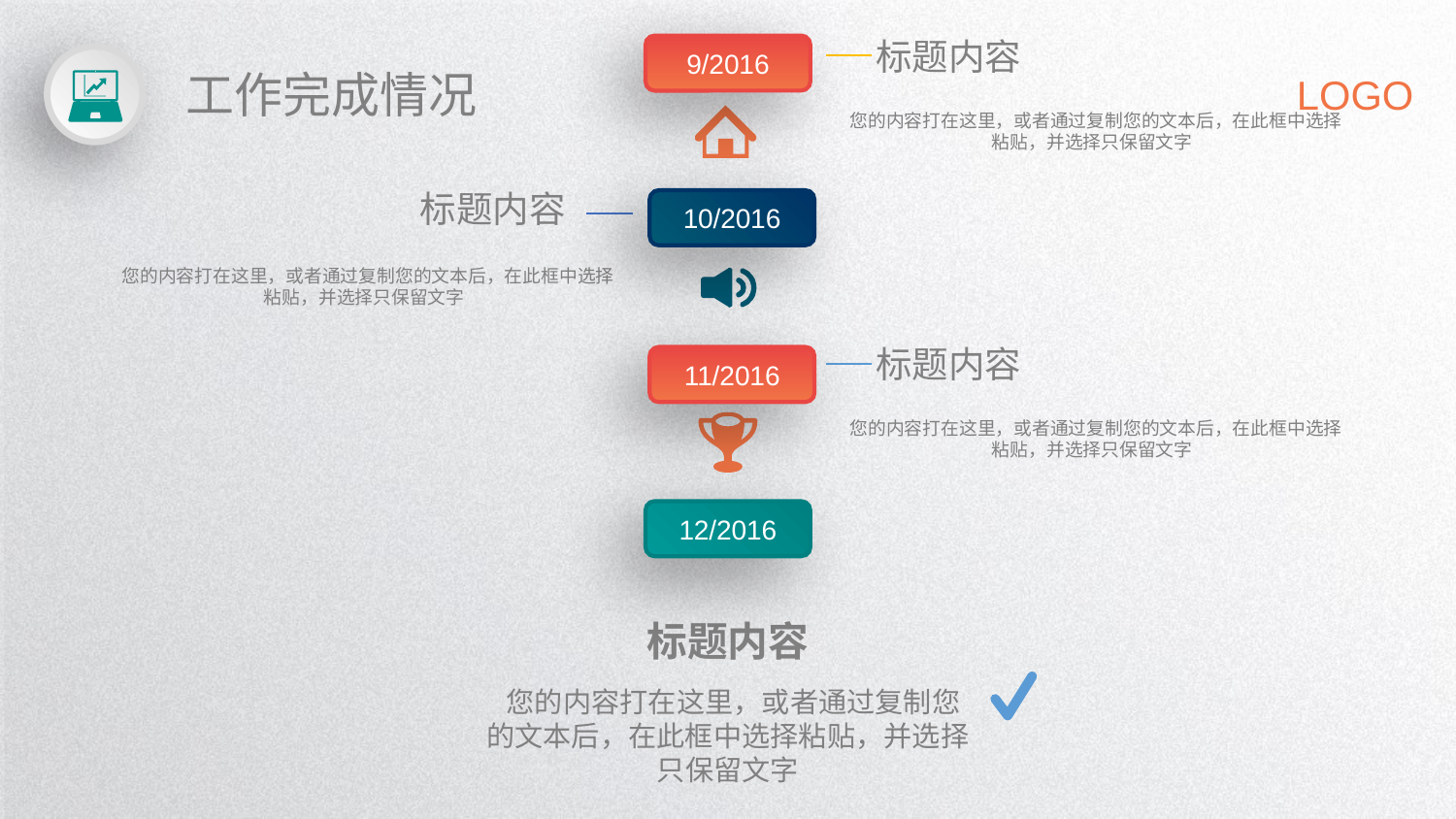

标题内容
9/2016

工作完成情况
LOGO
 您的内容打在这里，或者通过复制您的文本后，在此框中选择粘贴，并选择只保留文字

标题内容
10/2016
 您的内容打在这里，或者通过复制您的文本后，在此框中选择粘贴，并选择只保留文字

标题内容
11/2016
 您的内容打在这里，或者通过复制您的文本后，在此框中选择粘贴，并选择只保留文字

12/2016
标题内容

 您的内容打在这里，或者通过复制您的文本后，在此框中选择粘贴，并选择只保留文字